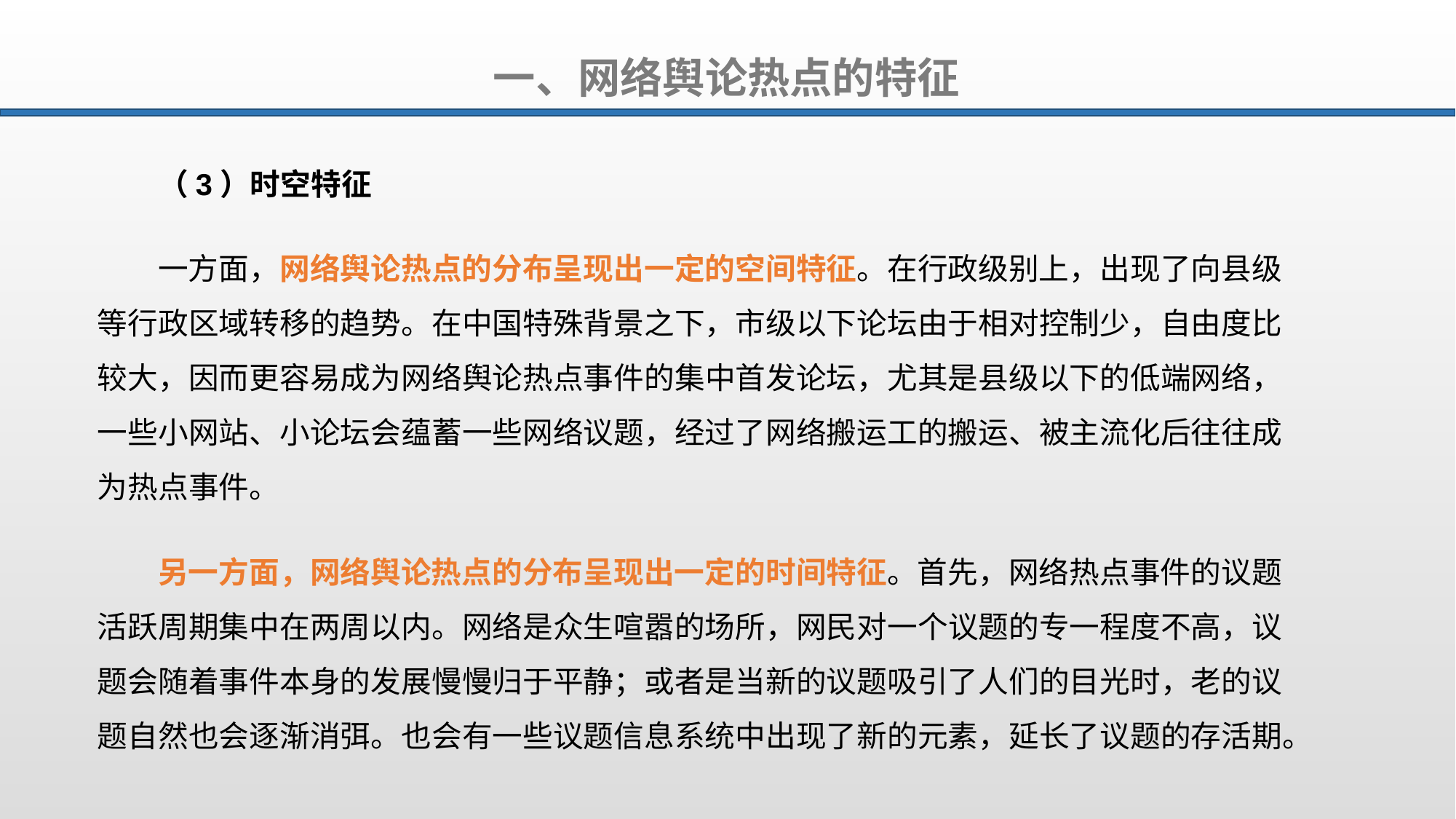

一、网络舆论热点的特征

（3）时空特征
一方面，网络舆论热点的分布呈现出一定的空间特征。在行政级别上，出现了向县级等行政区域转移的趋势。在中国特殊背景之下，市级以下论坛由于相对控制少，自由度比较大，因而更容易成为网络舆论热点事件的集中首发论坛，尤其是县级以下的低端网络，一些小网站、小论坛会蕴蓄一些网络议题，经过了网络搬运工的搬运、被主流化后往往成为热点事件。
另一方面，网络舆论热点的分布呈现出一定的时间特征。首先，网络热点事件的议题活跃周期集中在两周以内。网络是众生喧嚣的场所，网民对一个议题的专一程度不高，议题会随着事件本身的发展慢慢归于平静；或者是当新的议题吸引了人们的目光时，老的议题自然也会逐渐消弭。也会有一些议题信息系统中出现了新的元素，延长了议题的存活期。